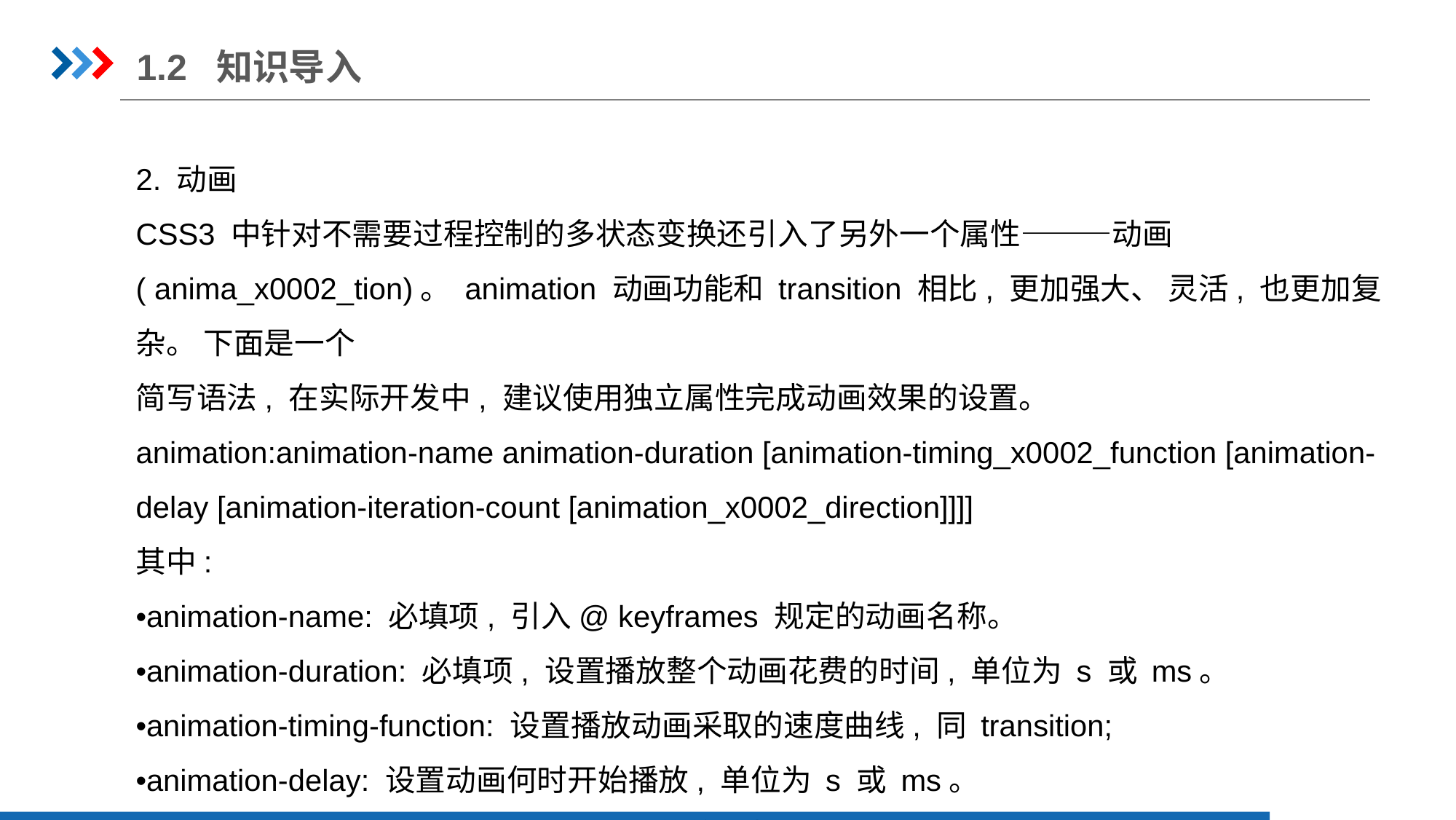

1.2  知识导入
2. 动画
CSS3 中针对不需要过程控制的多状态变换还引入了另外一个属性———动画 ( anima_x0002_tion)。 animation 动画功能和 transition 相比, 更加强大、 灵活, 也更加复杂。 下面是一个
简写语法, 在实际开发中, 建议使用独立属性完成动画效果的设置。
animation:animation-name animation-duration [animation-timing_x0002_function [animation-delay [animation-iteration-count [animation_x0002_direction]]]]
其中:
•animation-name: 必填项, 引入@ keyframes 规定的动画名称。
•animation-duration: 必填项, 设置播放整个动画花费的时间, 单位为 s 或 ms。
•animation-timing-function: 设置播放动画采取的速度曲线, 同 transition;
•animation-delay: 设置动画何时开始播放, 单位为 s 或 ms。
•animation-iteration-count: 设置动画播放的次数, 默认是 1。